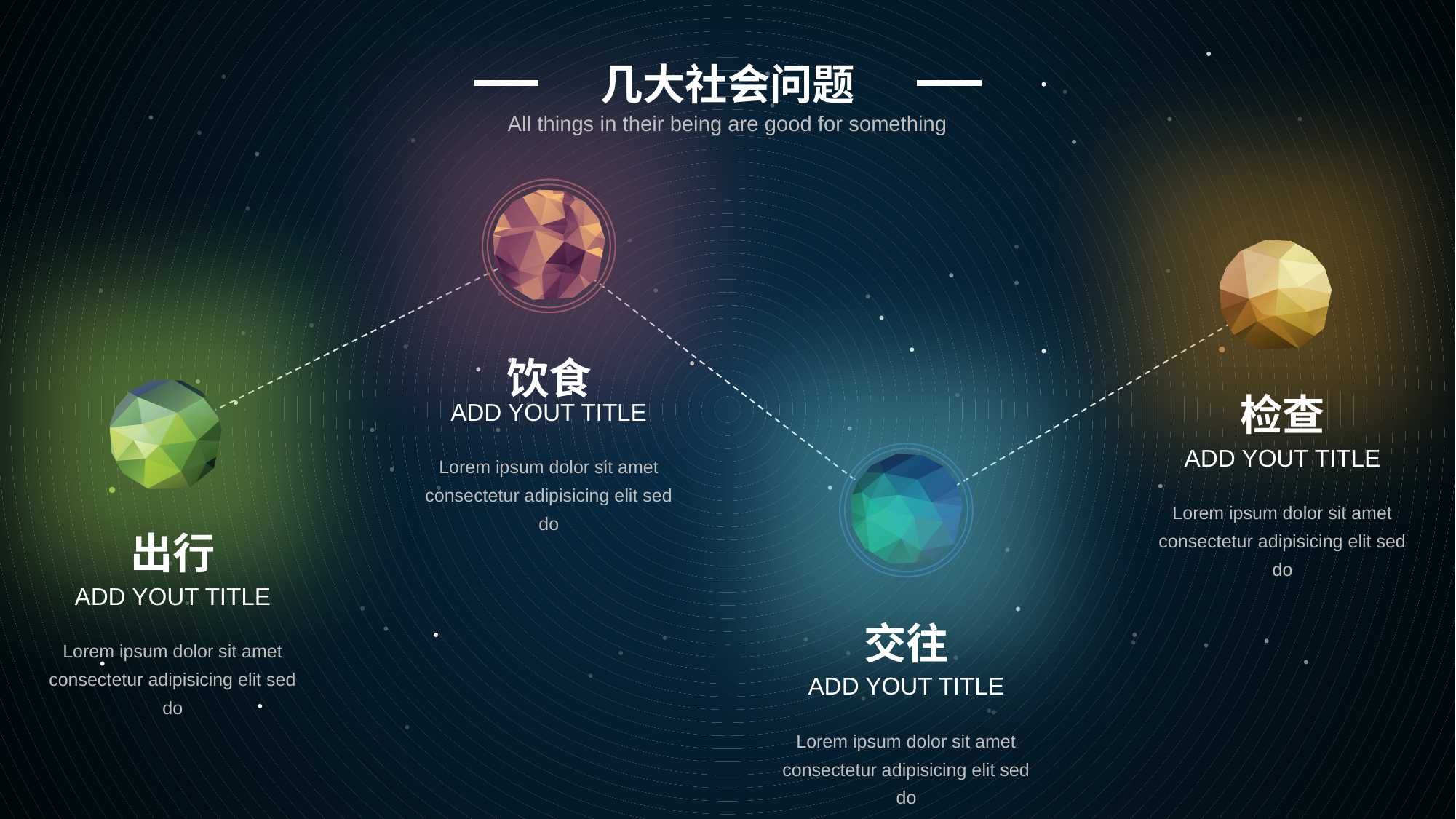

几大社会问题
All things in their being are good for something

饮食
ADD YOUT TITLE
Lorem ipsum dolor sit amet consectetur adipisicing elit sed do

检查
ADD YOUT TITLE
Lorem ipsum dolor sit amet consectetur adipisicing elit sed do

出行
ADD YOUT TITLE
Lorem ipsum dolor sit amet consectetur adipisicing elit sed do
交往
ADD YOUT TITLE
Lorem ipsum dolor sit amet consectetur adipisicing elit sed do